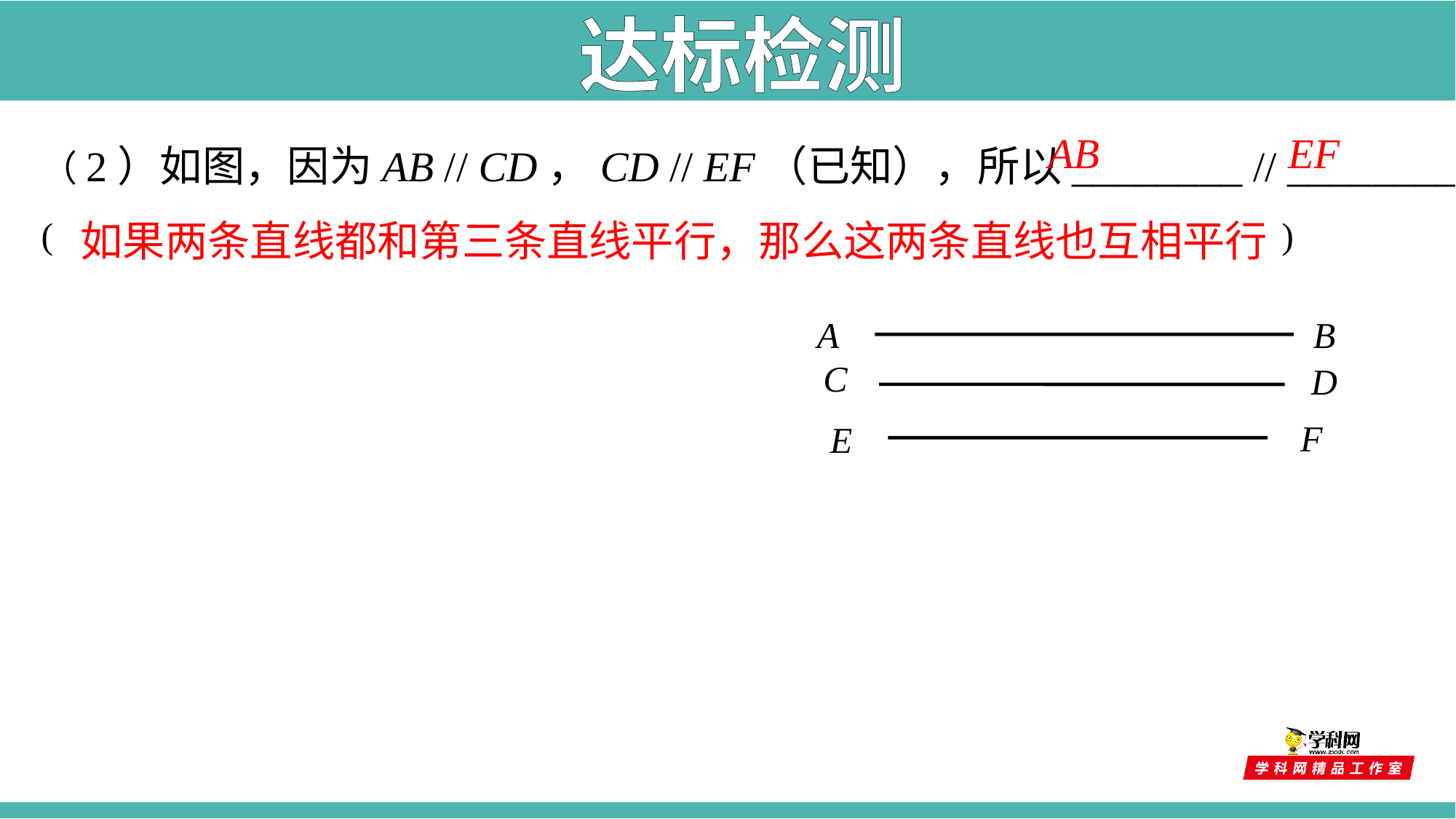

达标检测
AB
EF
（2）如图，因为AB // CD，CD // EF（已知），所以________ // _________.
(                                                                                                                                       )

如果两条直线都和第三条直线平行，那么这两条直线也互相平行
A
B

D

F
E

C